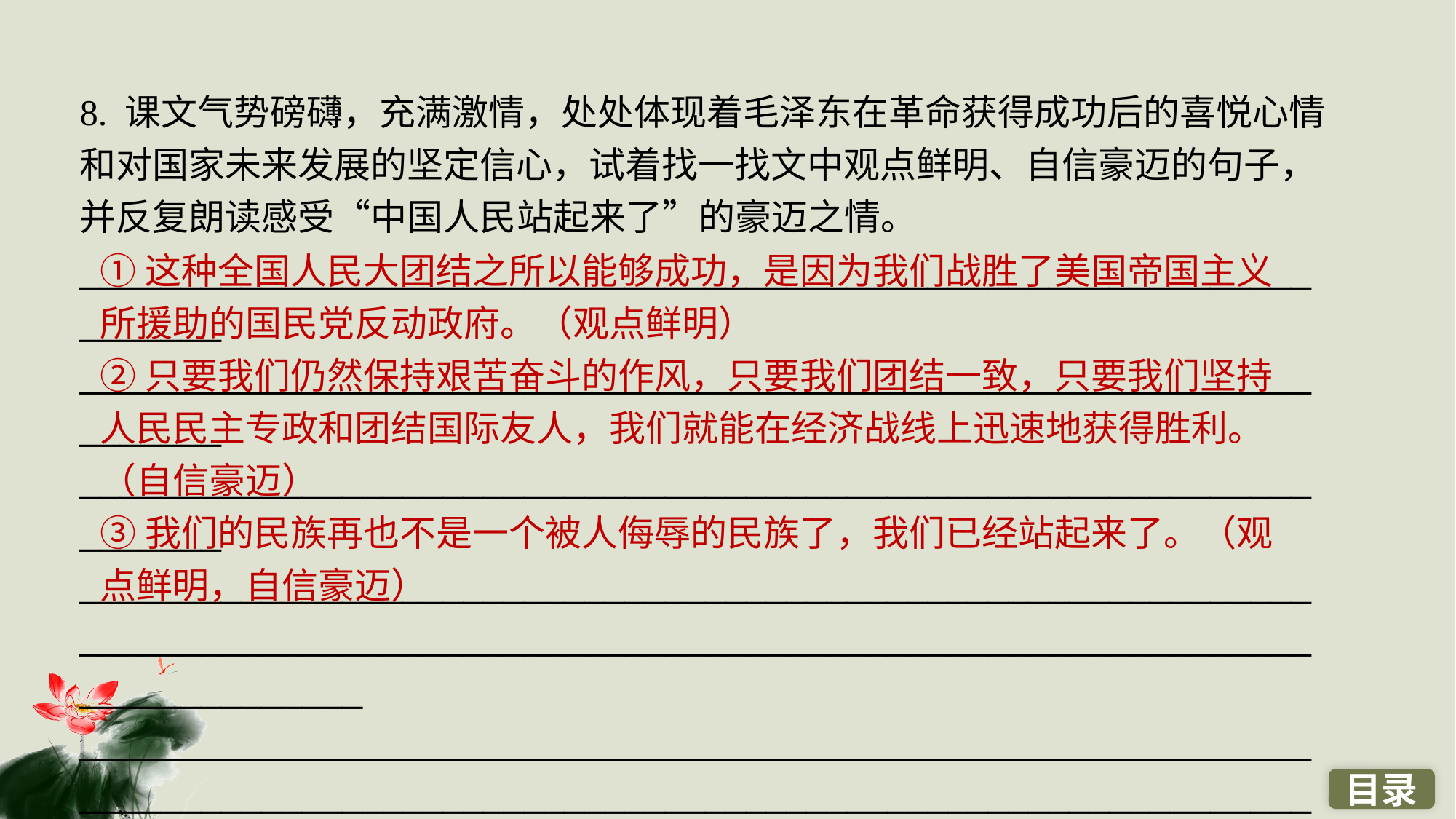

8. 课文气势磅礴，充满激情，处处体现着毛泽东在革命获得成功后的喜悦心情和对国家未来发展的坚定信心，试着找一找文中观点鲜明、自信豪迈的句子，并反复朗读感受“中国人民站起来了”的豪迈之情。
____________________________________________________________________
____________________________________________________________________
____________________________________________________________________
________________________________________________________________________________________________________________________________________
________________________________________________________________________________________________________________________________________
①这种全国人民大团结之所以能够成功，是因为我们战胜了美国帝国主义所援助的国民党反动政府。（观点鲜明）
②只要我们仍然保持艰苦奋斗的作风，只要我们团结一致，只要我们坚持人民民主专政和团结国际友人，我们就能在经济战线上迅速地获得胜利。（自信豪迈）
③我们的民族再也不是一个被人侮辱的民族了，我们已经站起来了。（观点鲜明，自信豪迈）